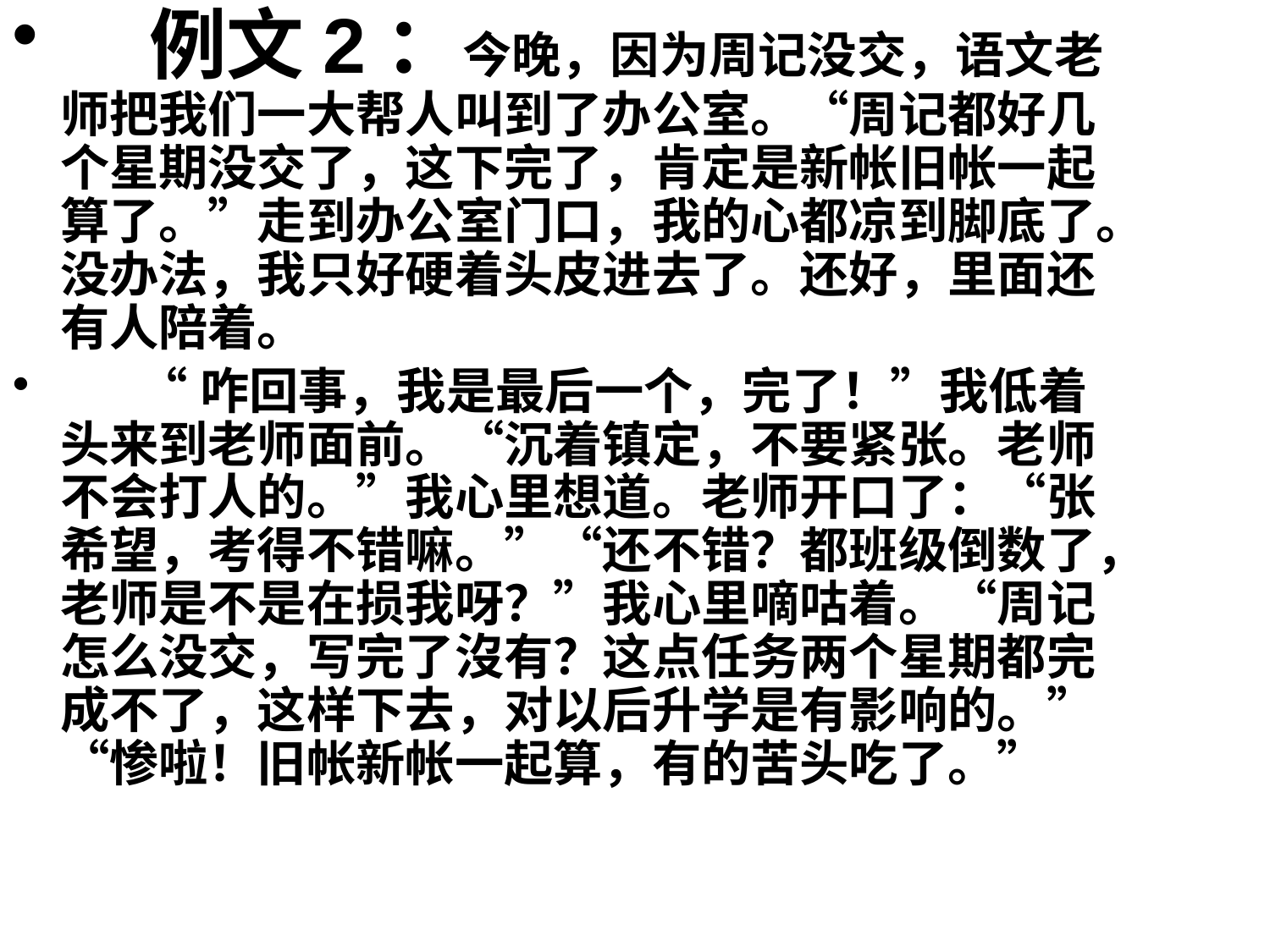

例文2：今晚，因为周记没交，语文老师把我们一大帮人叫到了办公室。“周记都好几个星期没交了，这下完了，肯定是新帐旧帐一起算了。”走到办公室门口，我的心都凉到脚底了。没办法，我只好硬着头皮进去了。还好，里面还有人陪着。
       “咋回事，我是最后一个，完了！”我低着头来到老师面前。“沉着镇定，不要紧张。老师不会打人的。”我心里想道。老师开口了：“张希望，考得不错嘛。”“还不错？都班级倒数了，老师是不是在损我呀？”我心里嘀咕着。“周记怎么没交，写完了沒有？这点任务两个星期都完成不了，这样下去，对以后升学是有影响的。”“惨啦！旧帐新帐一起算，有的苦头吃了。”